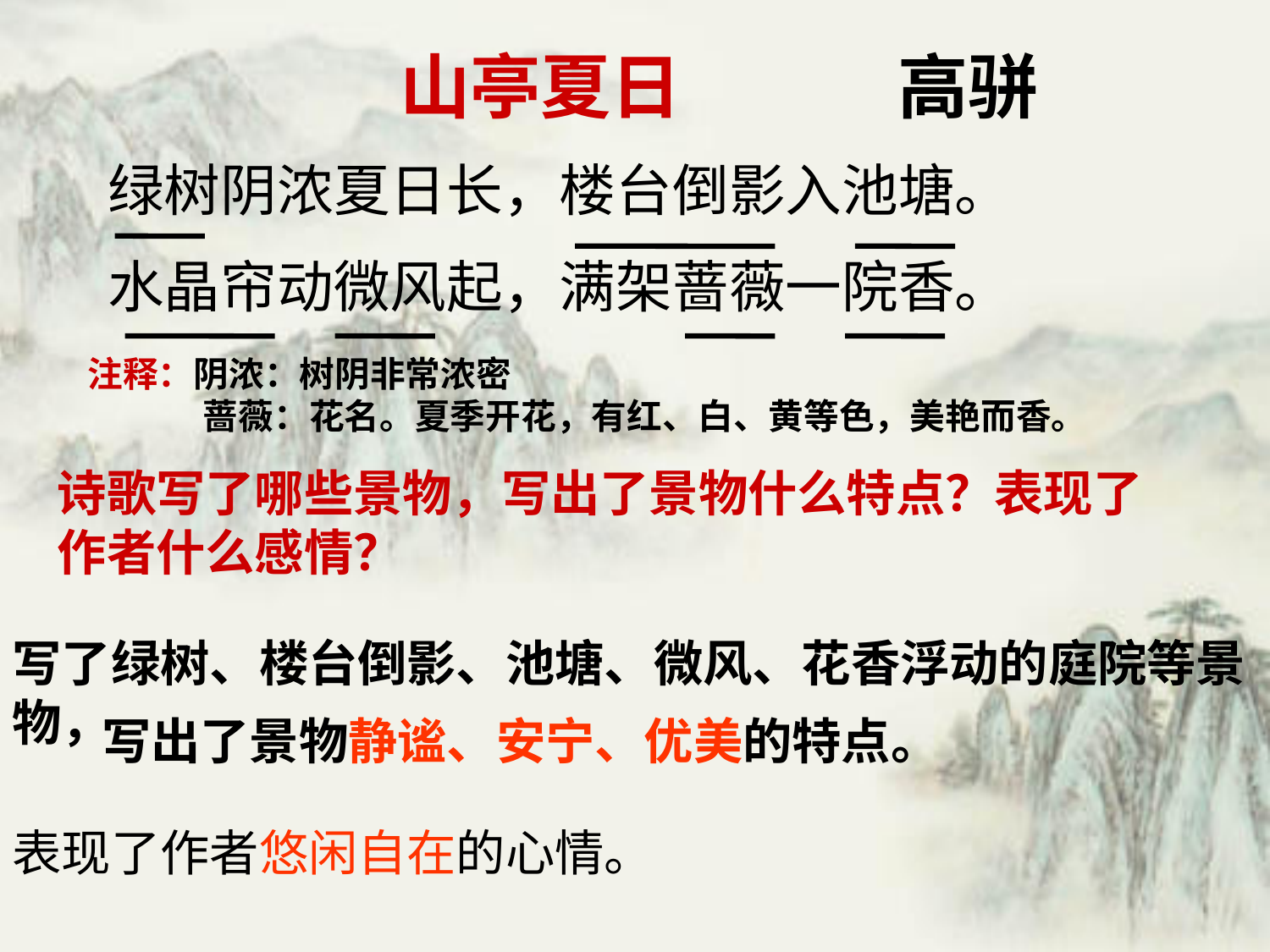

山亭夏日           高骈
绿树阴浓夏日长，楼台倒影入池塘。
水晶帘动微风起，满架蔷薇一院香。

注释：阴浓：树阴非常浓密
           蔷薇：花名。夏季开花，有红、白、黄等色，美艳而香。
诗歌写了哪些景物，写出了景物什么特点？表现了作者什么感情？
写了绿树、楼台倒影、池塘、微风、花香浮动的庭院等景物，
写出了景物静谧、安宁、优美的特点。
表现了作者悠闲自在的心情。